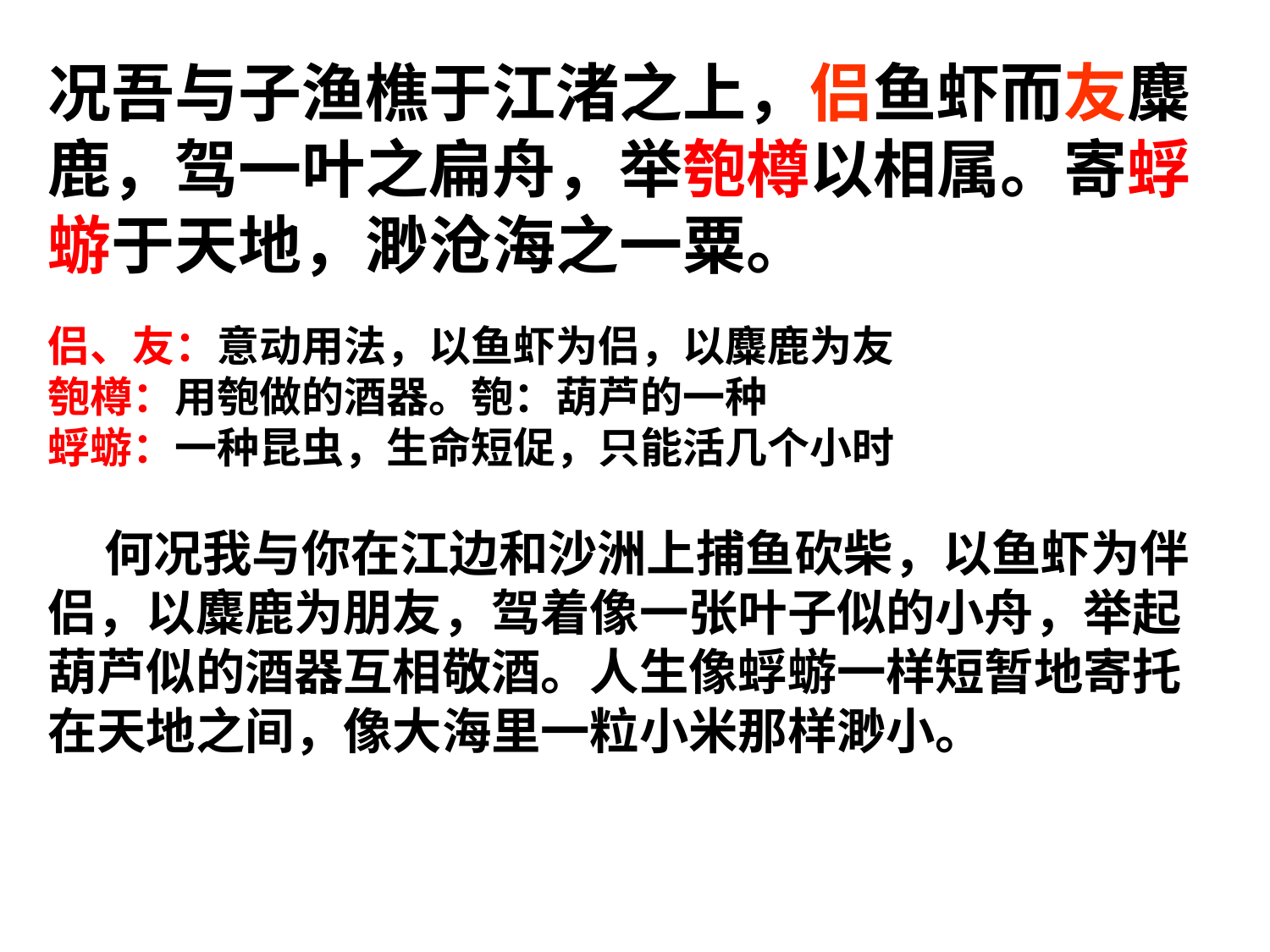

况吾与子渔樵于江渚之上，侣鱼虾而友麋鹿，驾一叶之扁舟，举匏樽以相属。寄蜉蝣于天地，渺沧海之一粟。

侣、友：意动用法，以鱼虾为侣，以麋鹿为友
匏樽：用匏做的酒器。匏：葫芦的一种
蜉蝣：一种昆虫，生命短促，只能活几个小时

    何况我与你在江边和沙洲上捕鱼砍柴，以鱼虾为伴侣，以麋鹿为朋友，驾着像一张叶子似的小舟，举起葫芦似的酒器互相敬酒。人生像蜉蝣一样短暂地寄托在天地之间，像大海里一粒小米那样渺小。